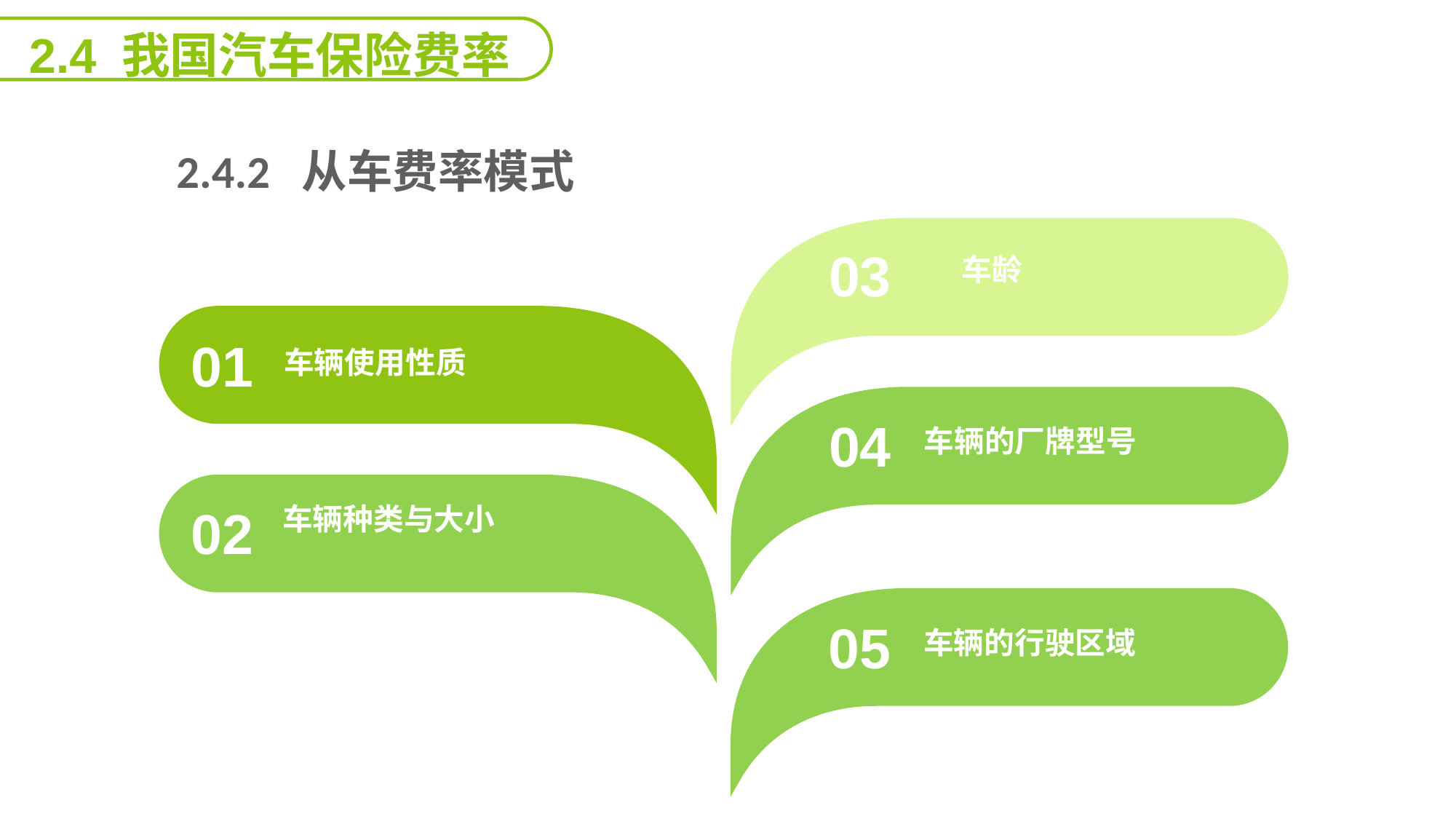

2.4 我国汽车保险费率
    2.4.2  从车费率模式

能力
目标

03
车龄

01
车辆使用性质

04
车辆的厂牌型号

02
车辆种类与大小

05
车辆的行驶区域
延迟符